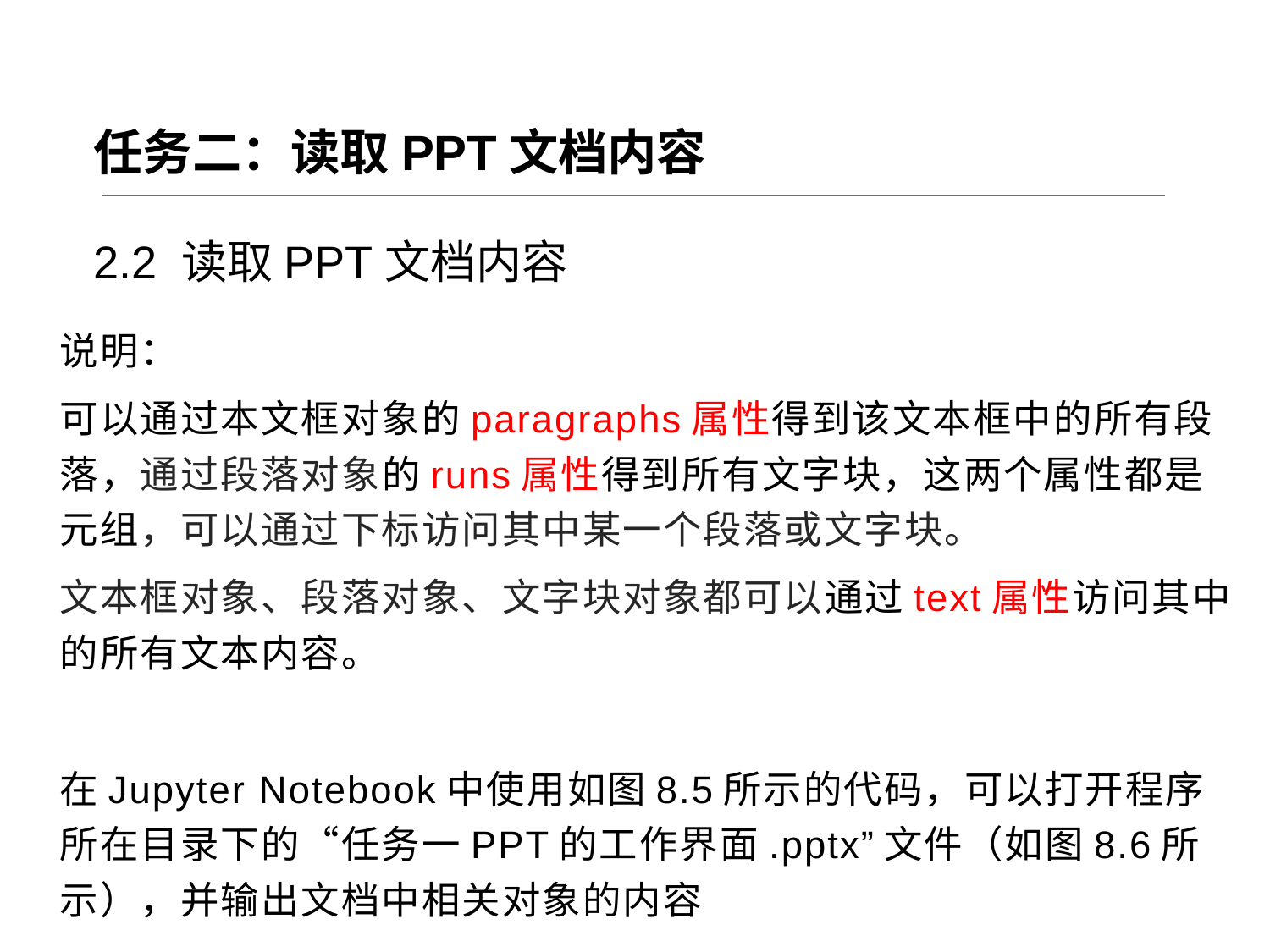

任务二：读取PPT文档内容
2.2 读取PPT文档内容
说明：
可以通过本文框对象的paragraphs属性得到该文本框中的所有段落，通过段落对象的runs属性得到所有文字块，这两个属性都是元组，可以通过下标访问其中某一个段落或文字块。
文本框对象、段落对象、文字块对象都可以通过text属性访问其中的所有文本内容。

在Jupyter Notebook中使用如图8.5所示的代码，可以打开程序所在目录下的“任务一PPT的工作界面.pptx”文件（如图8.6所示），并输出文档中相关对象的内容